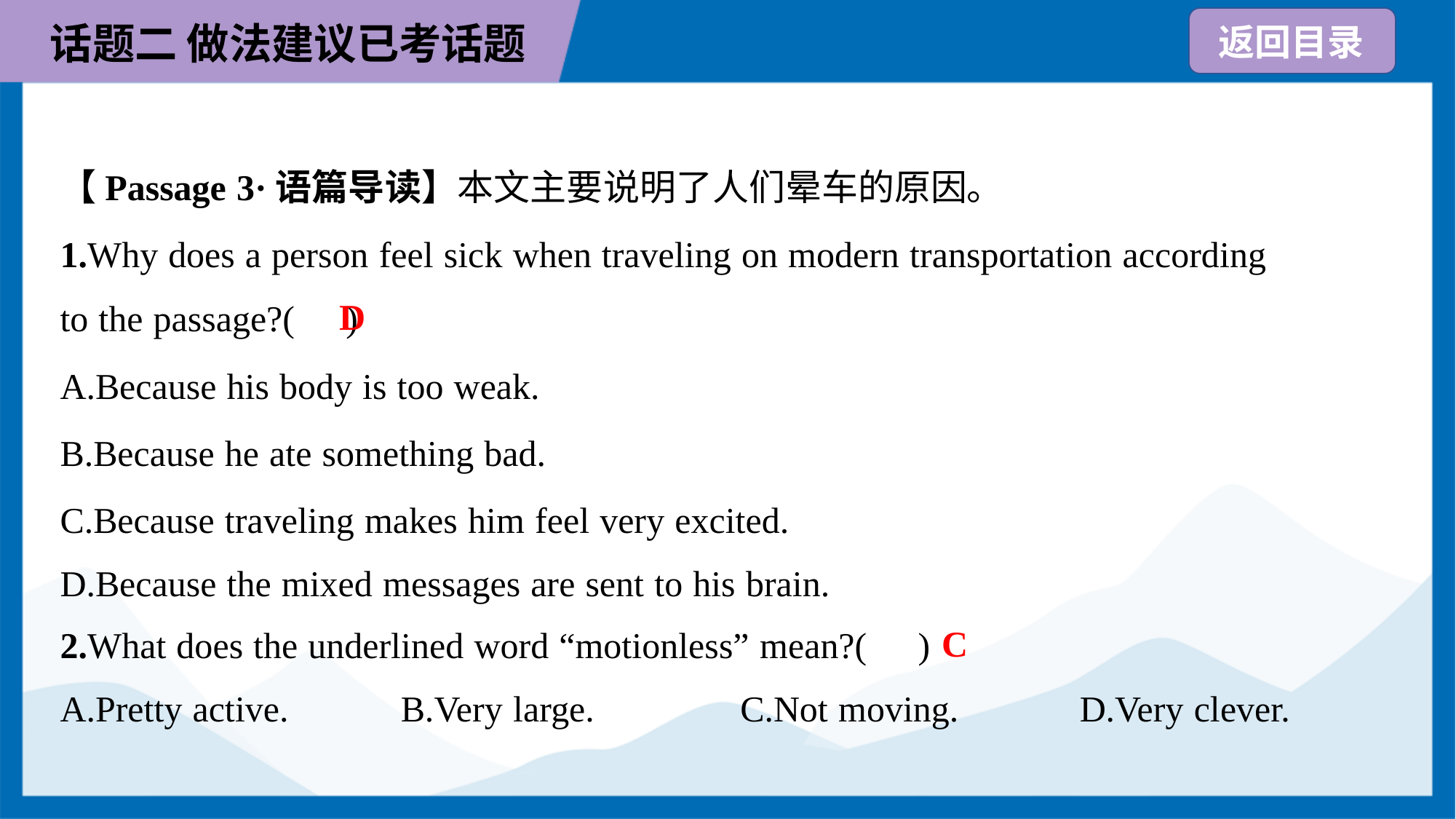

【Passage 3·语篇导读】本文主要说明了人们晕车的原因。
1.Why does a person feel sick when traveling on modern transportation according
to the passage?(     )
D
A.Because his body is too weak.
B.Because he ate something bad.
C.Because traveling makes him feel very excited.
D.Because the mixed messages are sent to his brain.
C
2.What does the underlined word “motionless” mean?(     )
A.Pretty active.	B.Very large.	C.Not moving.	D.Very clever.